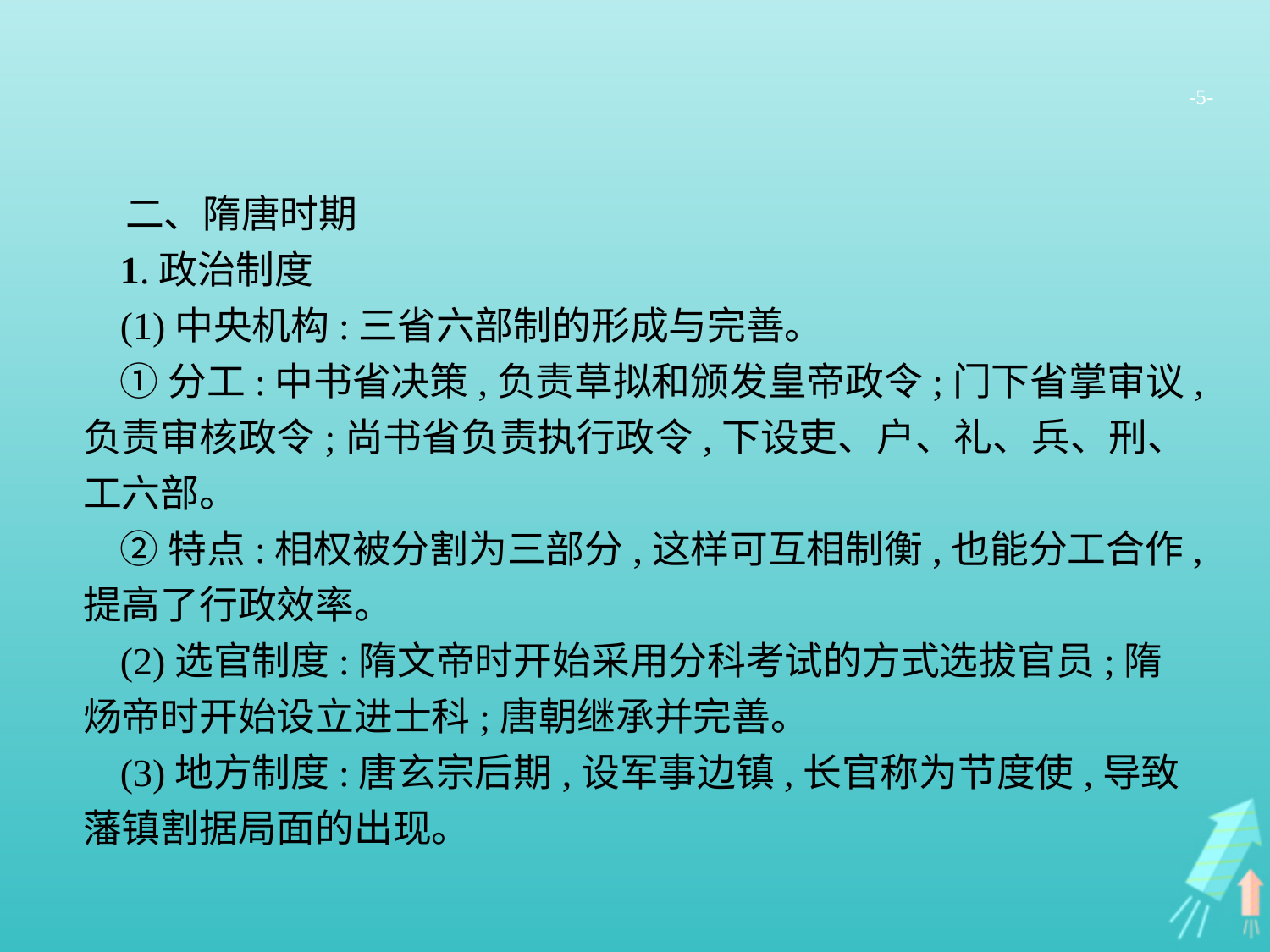

-5-
二、隋唐时期
1.政治制度
(1)中央机构:三省六部制的形成与完善。
①分工:中书省决策,负责草拟和颁发皇帝政令;门下省掌审议,负责审核政令;尚书省负责执行政令,下设吏、户、礼、兵、刑、工六部。
②特点:相权被分割为三部分,这样可互相制衡,也能分工合作,提高了行政效率。
(2)选官制度:隋文帝时开始采用分科考试的方式选拔官员;隋炀帝时开始设立进士科;唐朝继承并完善。
(3)地方制度:唐玄宗后期,设军事边镇,长官称为节度使,导致藩镇割据局面的出现。